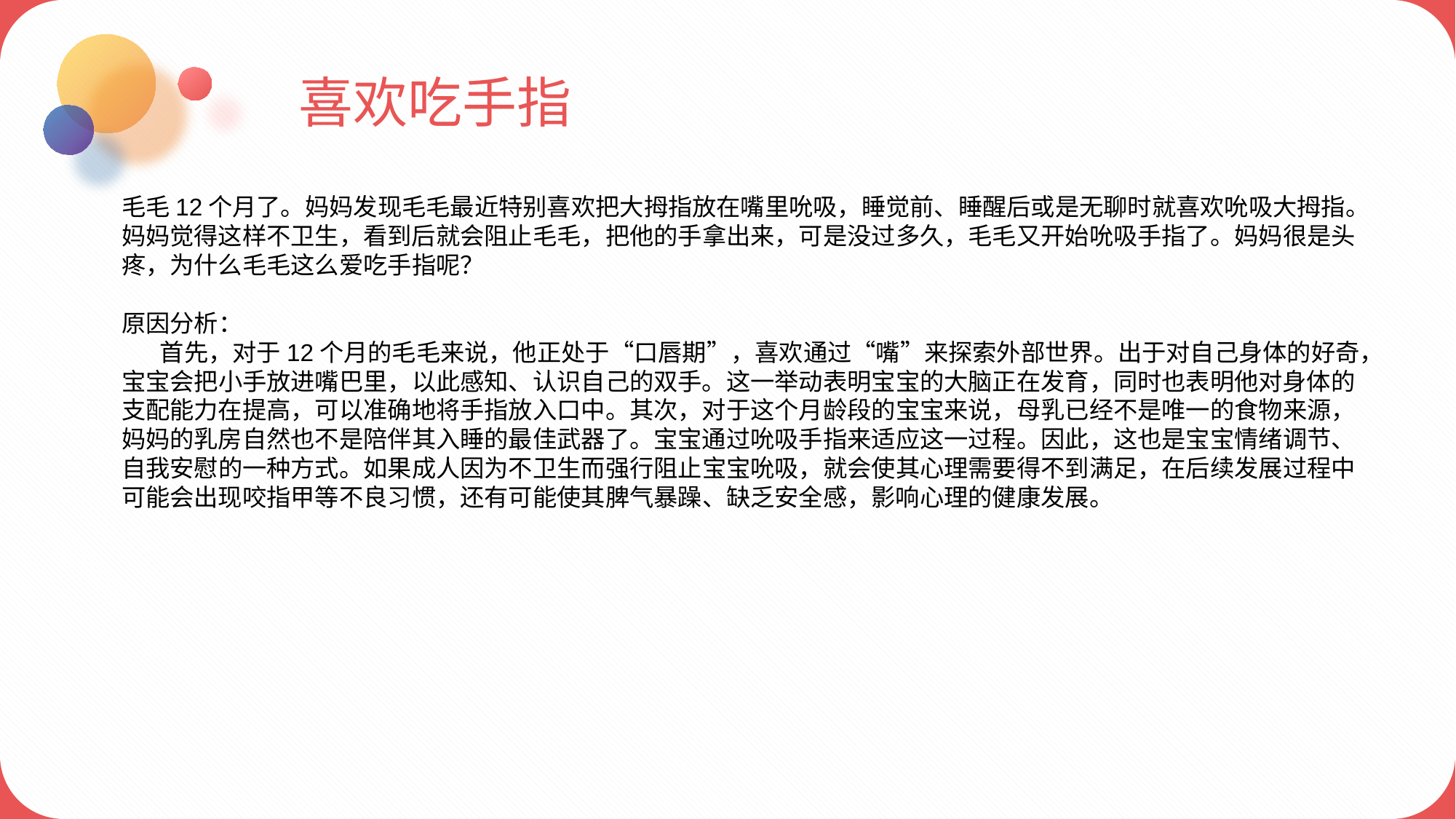

喜欢吃手指
毛毛12个月了。妈妈发现毛毛最近特别喜欢把大拇指放在嘴里吮吸，睡觉前、睡醒后或是无聊时就喜欢吮吸大拇指。妈妈觉得这样不卫生，看到后就会阻止毛毛，把他的手拿出来，可是没过多久，毛毛又开始吮吸手指了。妈妈很是头疼，为什么毛毛这么爱吃手指呢？

原因分析：
      首先，对于12个月的毛毛来说，他正处于“口唇期”，喜欢通过“嘴”来探索外部世界。出于对自己身体的好奇，宝宝会把小手放进嘴巴里，以此感知、认识自己的双手。这一举动表明宝宝的大脑正在发育，同时也表明他对身体的支配能力在提高，可以准确地将手指放入口中。其次，对于这个月龄段的宝宝来说，母乳已经不是唯一的食物来源，妈妈的乳房自然也不是陪伴其入睡的最佳武器了。宝宝通过吮吸手指来适应这一过程。因此，这也是宝宝情绪调节、自我安慰的一种方式。如果成人因为不卫生而强行阻止宝宝吮吸，就会使其心理需要得不到满足，在后续发展过程中可能会出现咬指甲等不良习惯，还有可能使其脾气暴躁、缺乏安全感，影响心理的健康发展。